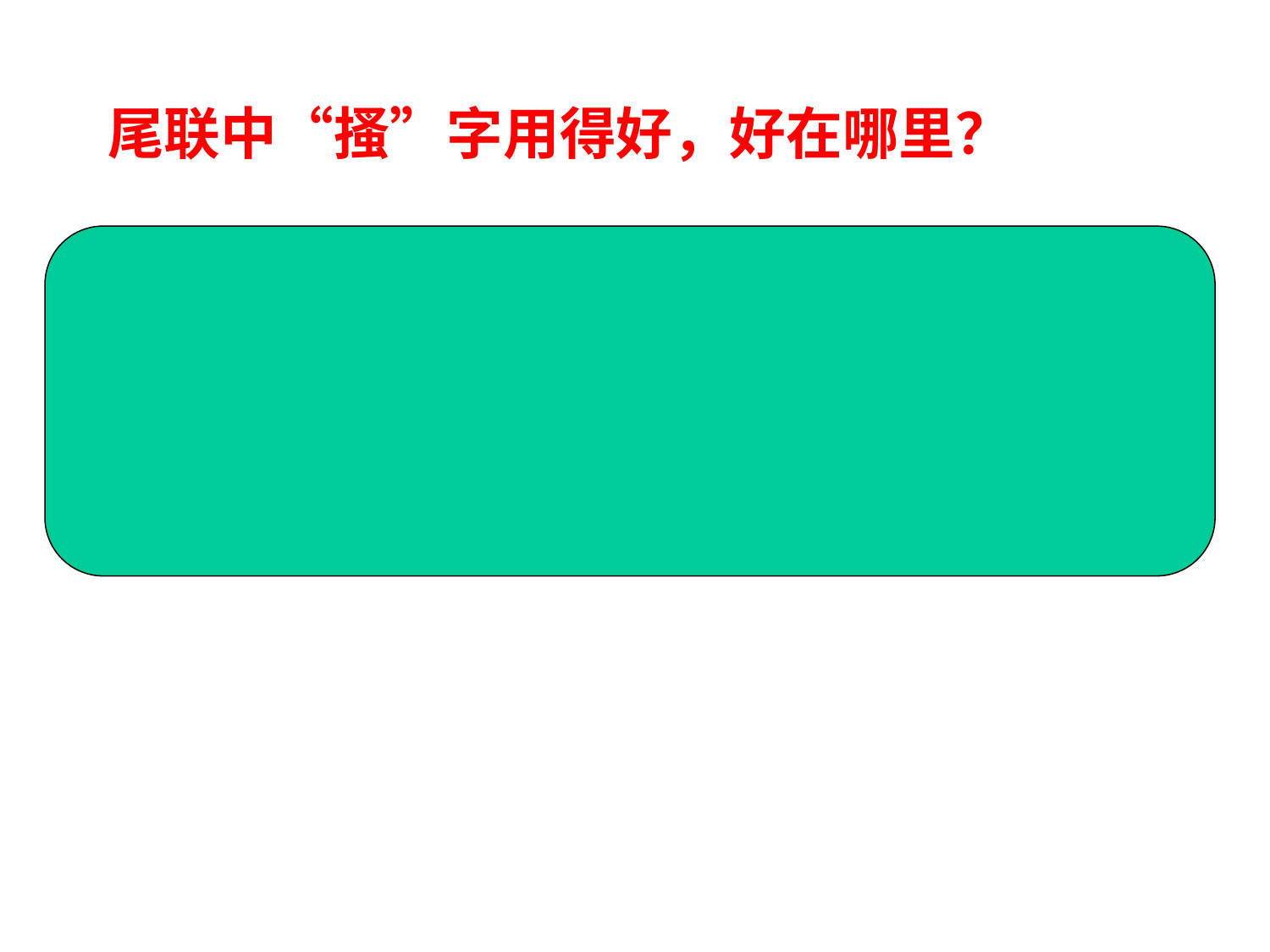

尾联中“搔”字用得好，好在哪里？

①“搔”字是对诗人想解愁而不得，频频挠头的细节描写。
②传神地表达了诗人内心难以排遣的忧国伤时、念家悲己之情。